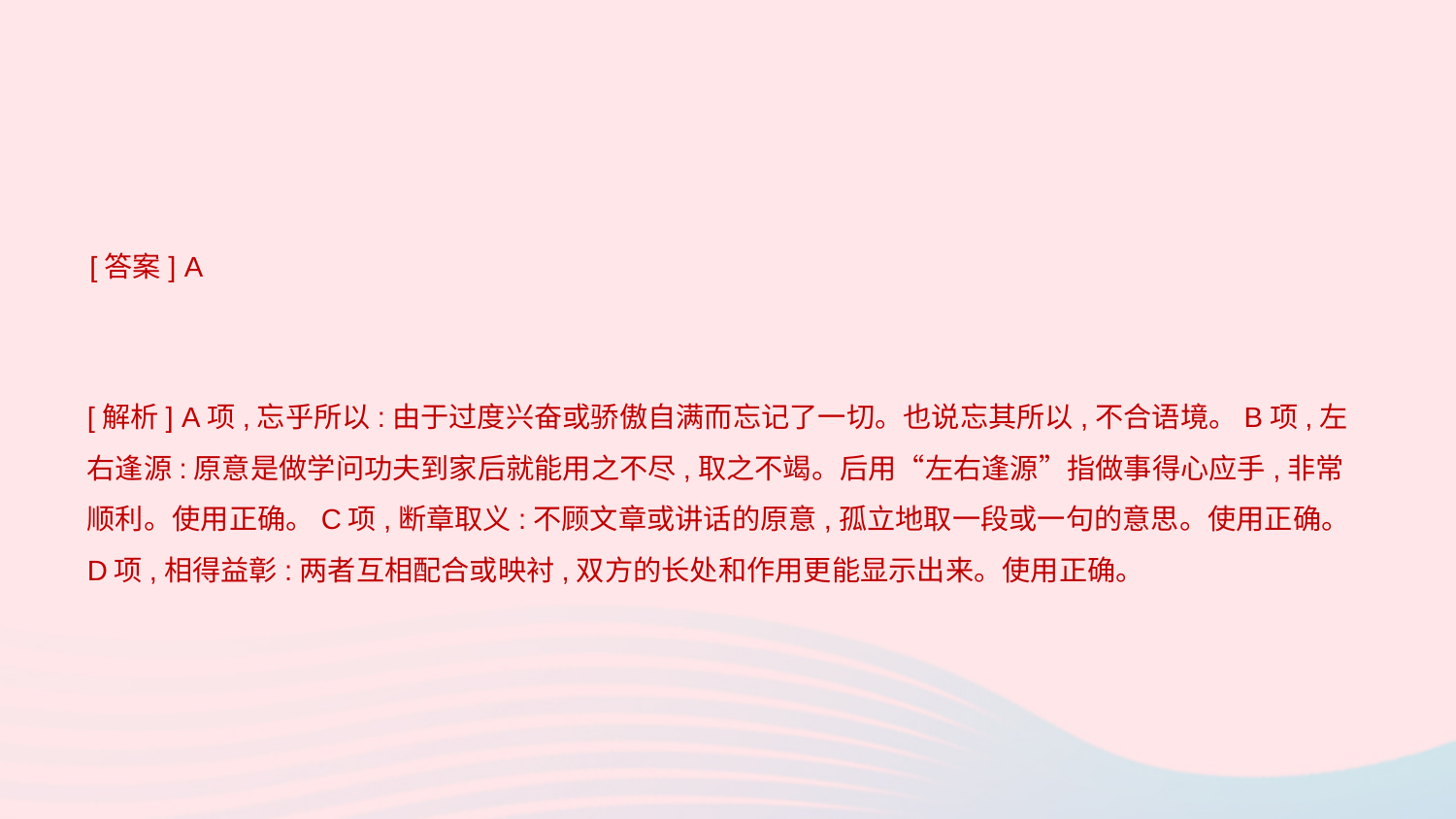

[答案] A
[解析] A项,忘乎所以:由于过度兴奋或骄傲自满而忘记了一切。也说忘其所以,不合语境。B项,左右逢源:原意是做学问功夫到家后就能用之不尽,取之不竭。后用“左右逢源”指做事得心应手,非常顺利。使用正确。C项,断章取义:不顾文章或讲话的原意,孤立地取一段或一句的意思。使用正确。D项,相得益彰:两者互相配合或映衬,双方的长处和作用更能显示出来。使用正确。